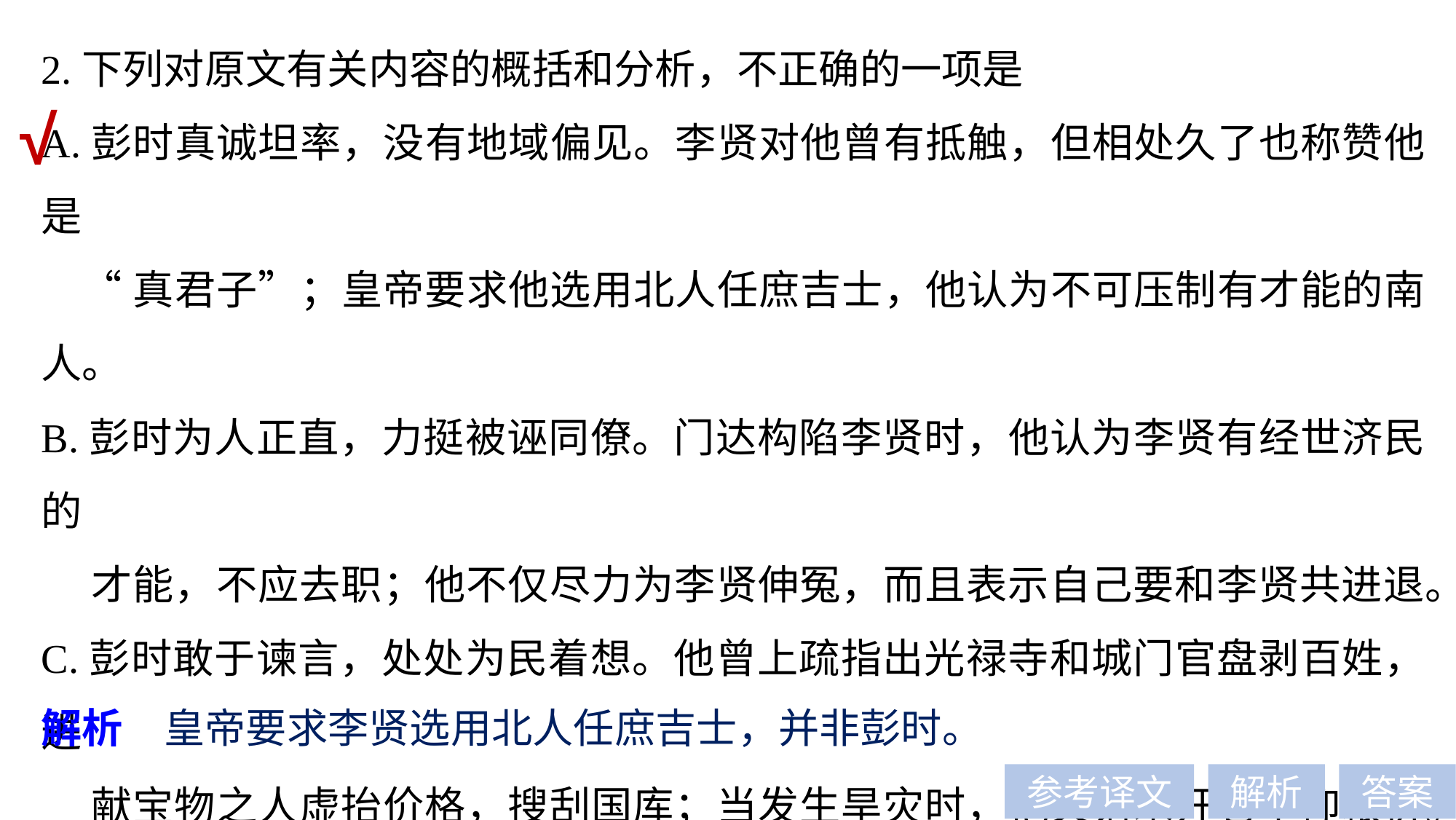

2.下列对原文有关内容的概括和分析，不正确的一项是
A.彭时真诚坦率，没有地域偏见。李贤对他曾有抵触，但相处久了也称赞他是
    “真君子”；皇帝要求他选用北人任庶吉士，他认为不可压制有才能的南人。
B.彭时为人正直，力挺被诬同僚。门达构陷李贤时，他认为李贤有经世济民的
    才能，不应去职；他不仅尽力为李贤伸冤，而且表示自己要和李贤共进退。
C.彭时敢于谏言，处处为民着想。他曾上疏指出光禄寺和城门官盘剥百姓，进
    献宝物之人虚抬价格，搜刮国库；当发生旱灾时，他又请求开仓平抑粮价。
D.彭时持正修身，有古大臣之风。他勤勉奉国多年，退朝后不与子弟谈论政事，
                    选拔举荐时绝不让被荐者知晓；闲居时绝不懒散，日常生活也十分俭朴。
√
解析　皇帝要求李贤选用北人任庶吉士，并非彭时。
参考译文
解析
答案